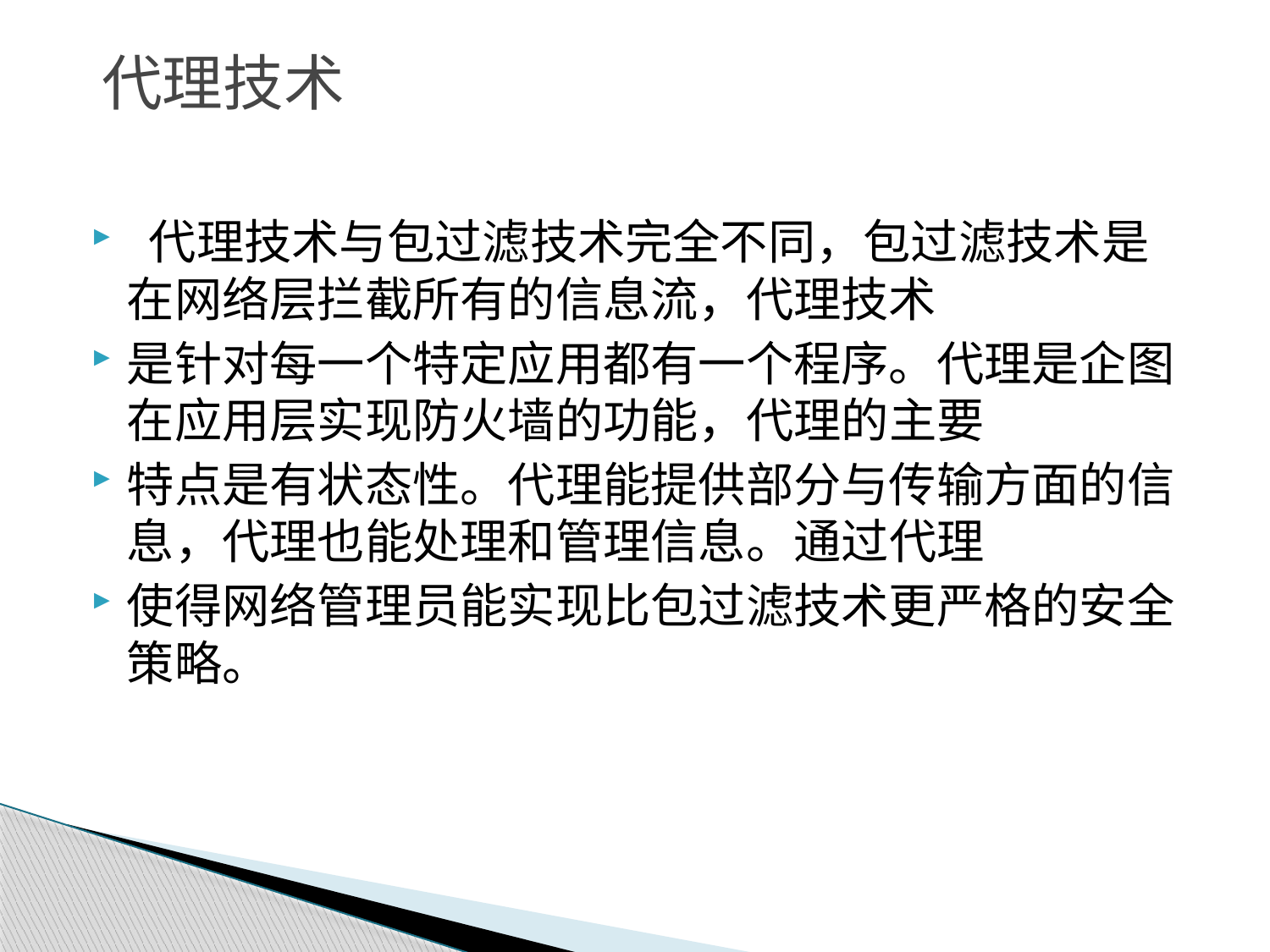

# 代理技术
 代理技术与包过滤技术完全不同，包过滤技术是在网络层拦截所有的信息流，代理技术
是针对每一个特定应用都有一个程序。代理是企图在应用层实现防火墙的功能，代理的主要
特点是有状态性。代理能提供部分与传输方面的信息，代理也能处理和管理信息。通过代理
使得网络管理员能实现比包过滤技术更严格的安全策略。